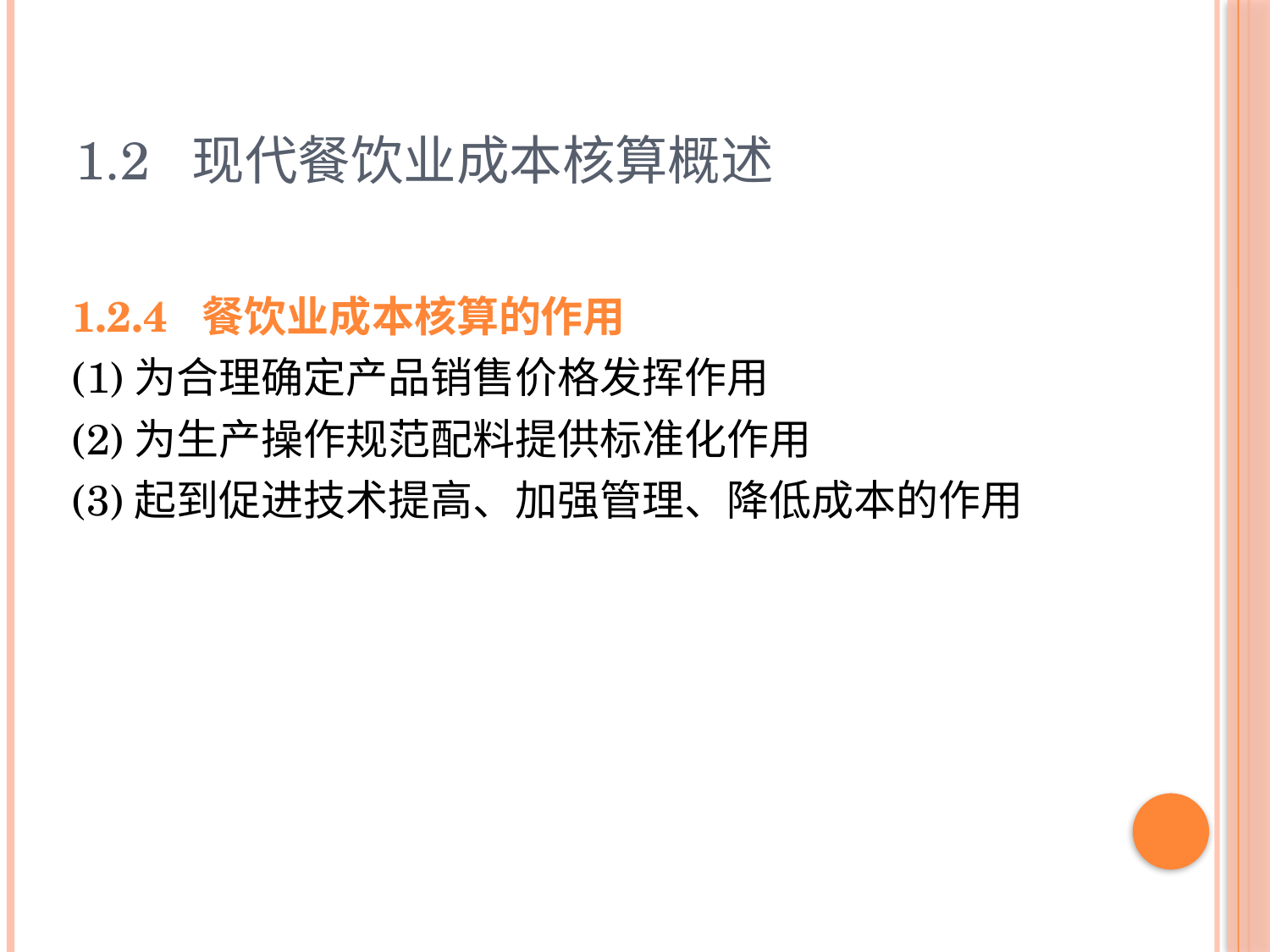

# 1.2  现代餐饮业成本核算概述

1.2.4  餐饮业成本核算的作用
(1)为合理确定产品销售价格发挥作用
(2)为生产操作规范配料提供标准化作用
(3)起到促进技术提高、加强管理、降低成本的作用